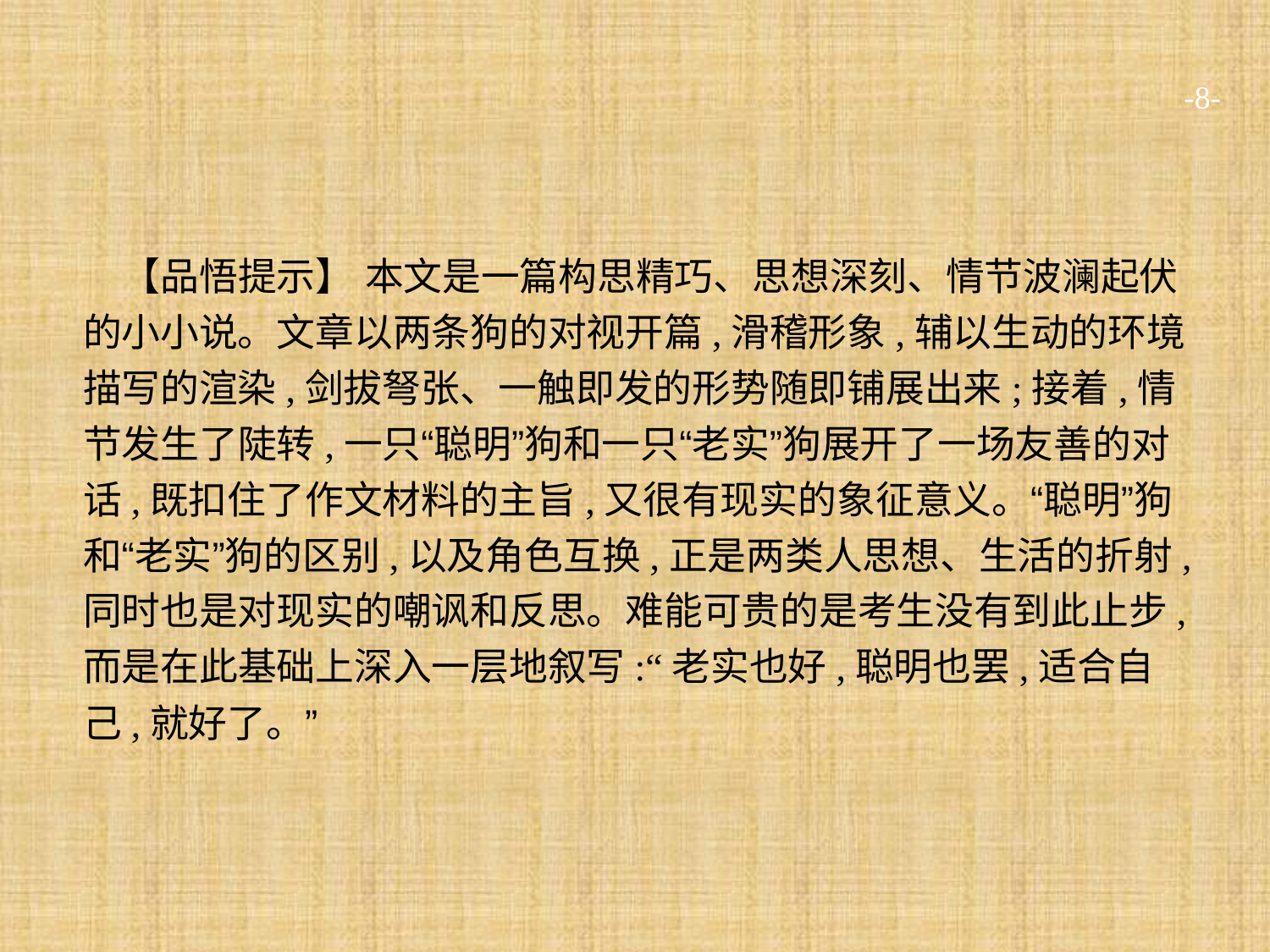

-8-
【品悟提示】 本文是一篇构思精巧、思想深刻、情节波澜起伏的小小说。文章以两条狗的对视开篇,滑稽形象,辅以生动的环境描写的渲染,剑拔弩张、一触即发的形势随即铺展出来;接着,情节发生了陡转,一只“聪明”狗和一只“老实”狗展开了一场友善的对话,既扣住了作文材料的主旨,又很有现实的象征意义。“聪明”狗和“老实”狗的区别,以及角色互换,正是两类人思想、生活的折射,同时也是对现实的嘲讽和反思。难能可贵的是考生没有到此止步,而是在此基础上深入一层地叙写:“老实也好,聪明也罢,适合自己,就好了。”